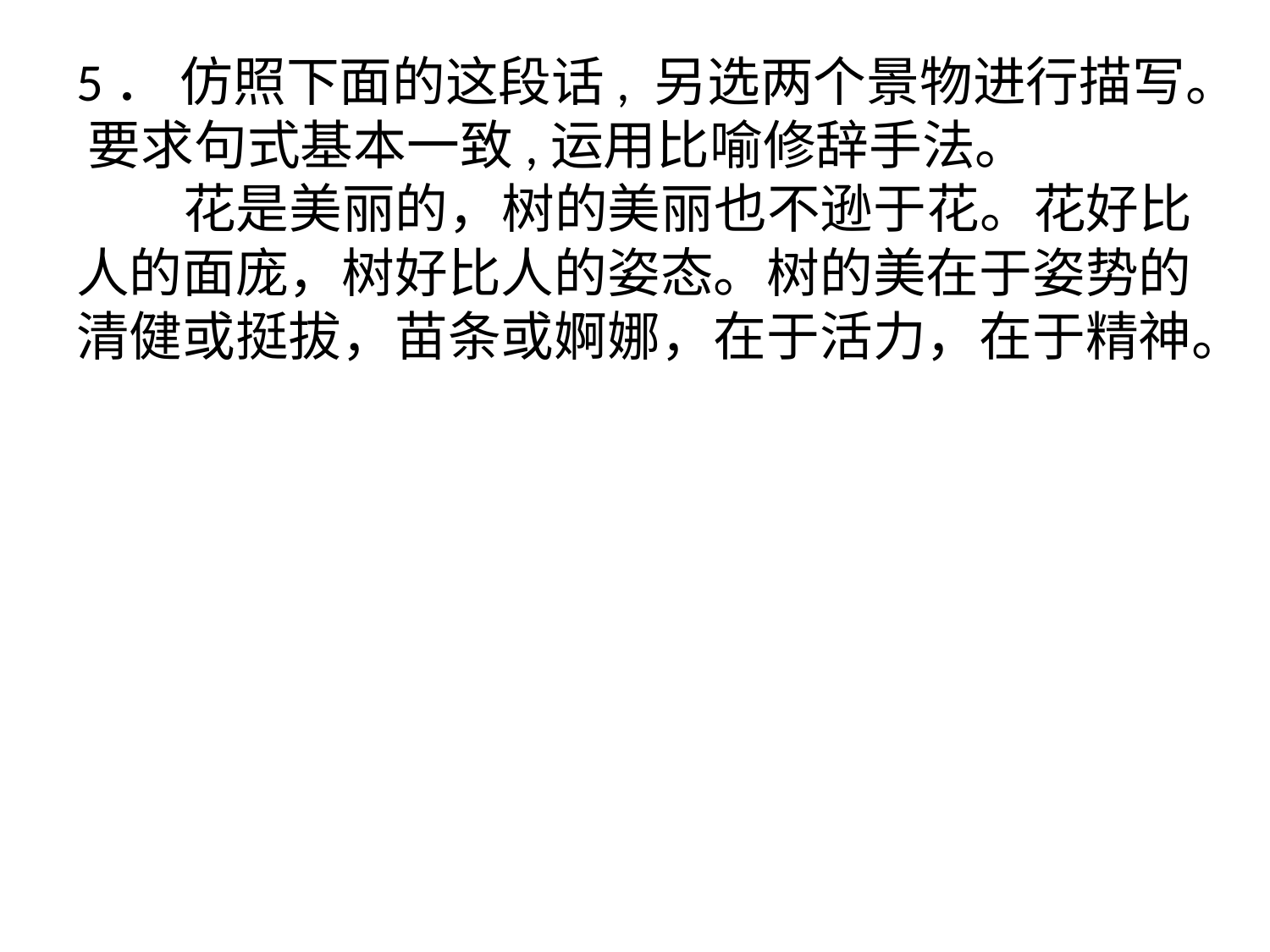

# 5． 仿照下面的这段话, 另选两个景物进行描写。 要求句式基本一致,运用比喻修辞手法。 花是美丽的，树的美丽也不逊于花。花好比人的面庞，树好比人的姿态。树的美在于姿势的清健或挺拔，苗条或婀娜，在于活力，在于精神。